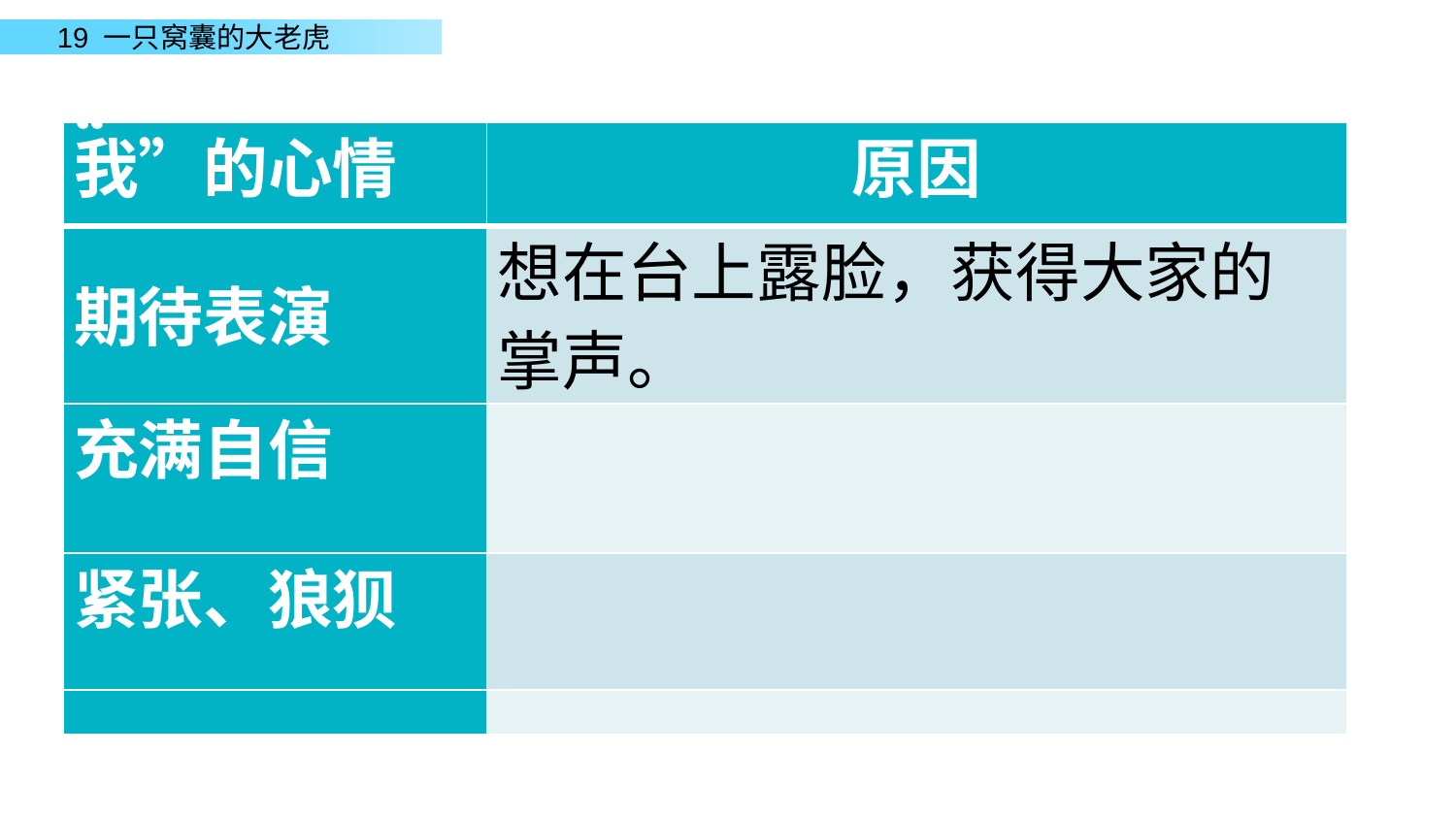

| “ 我”的心情 | 原因 |
| --- | --- |
| 期待表演 | 想在台上露脸，获得大家的 掌声。 |
| 充满自信 |  |
| 紧张、狼狈 |  |
|  |  |